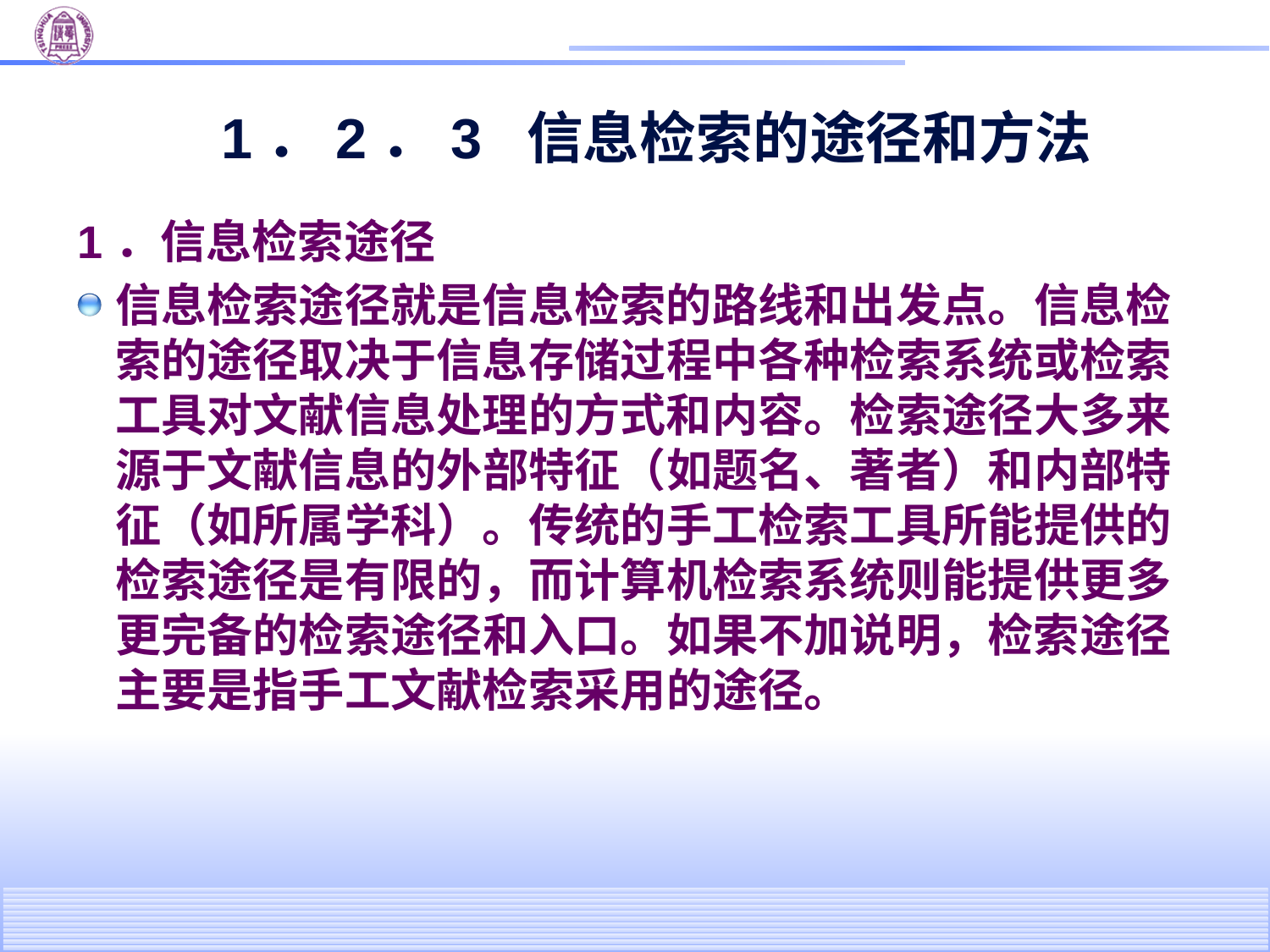

# 1．2．3  信息检索的途径和方法
1．信息检索途径
信息检索途径就是信息检索的路线和出发点。信息检索的途径取决于信息存储过程中各种检索系统或检索工具对文献信息处理的方式和内容。检索途径大多来源于文献信息的外部特征（如题名、著者）和内部特征（如所属学科）。传统的手工检索工具所能提供的检索途径是有限的，而计算机检索系统则能提供更多更完备的检索途径和入口。如果不加说明，检索途径主要是指手工文献检索采用的途径。